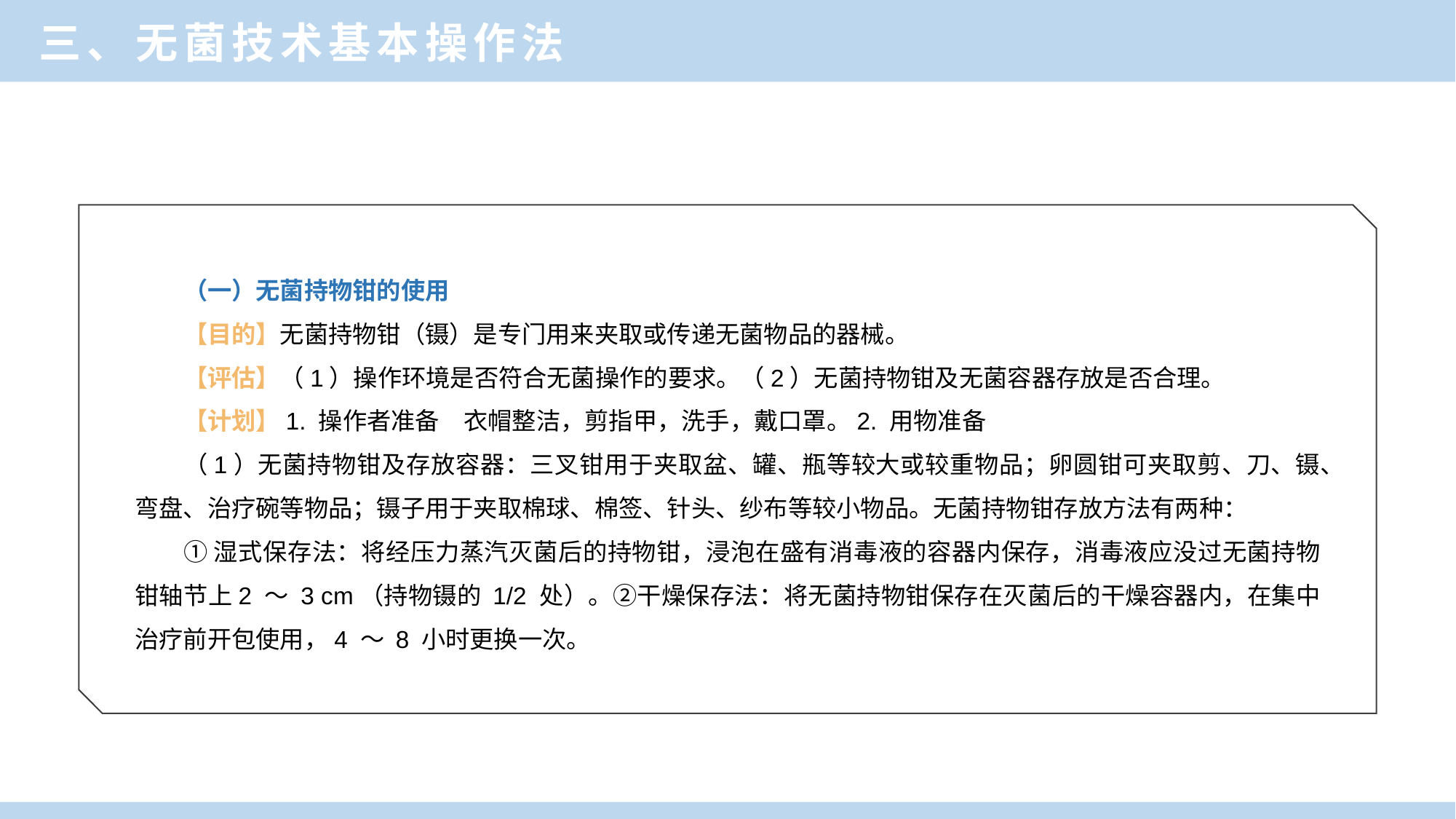

三、无菌技术基本操作法

（一）无菌持物钳的使用
【目的】无菌持物钳（镊）是专门用来夹取或传递无菌物品的器械。
【评估】（1）操作环境是否符合无菌操作的要求。（2）无菌持物钳及无菌容器存放是否合理。
【计划】1. 操作者准备　衣帽整洁，剪指甲，洗手，戴口罩。2. 用物准备
（1）无菌持物钳及存放容器：三叉钳用于夹取盆、罐、瓶等较大或较重物品；卵圆钳可夹取剪、刀、镊、弯盘、治疗碗等物品；镊子用于夹取棉球、棉签、针头、纱布等较小物品。无菌持物钳存放方法有两种：
①湿式保存法：将经压力蒸汽灭菌后的持物钳，浸泡在盛有消毒液的容器内保存，消毒液应没过无菌持物钳轴节上2 ～ 3 cm（持物镊的 1/2 处）。②干燥保存法：将无菌持物钳保存在灭菌后的干燥容器内，在集中治疗前开包使用，4 ～ 8 小时更换一次。